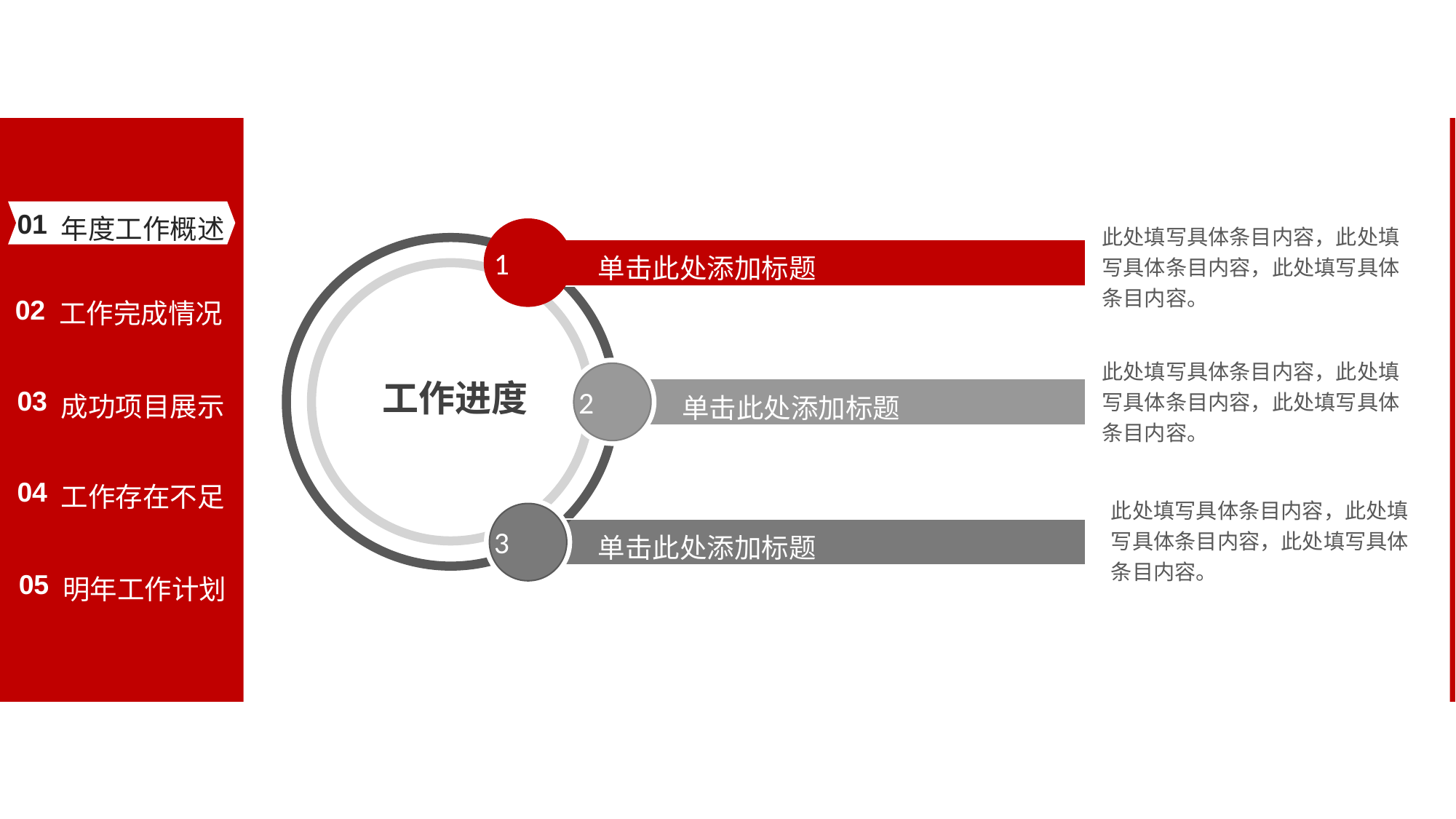

年度工作概述

01
此处填写具体条目内容，此处填写具体条目内容，此处填写具体条目内容。

1

工作进度

单击此处添加标题
工作完成情况
02
此处填写具体条目内容，此处填写具体条目内容，此处填写具体条目内容。

2
成功项目展示
03

单击此处添加标题
工作存在不足
04
此处填写具体条目内容，此处填写具体条目内容，此处填写具体条目内容。

3

单击此处添加标题
明年工作计划
05